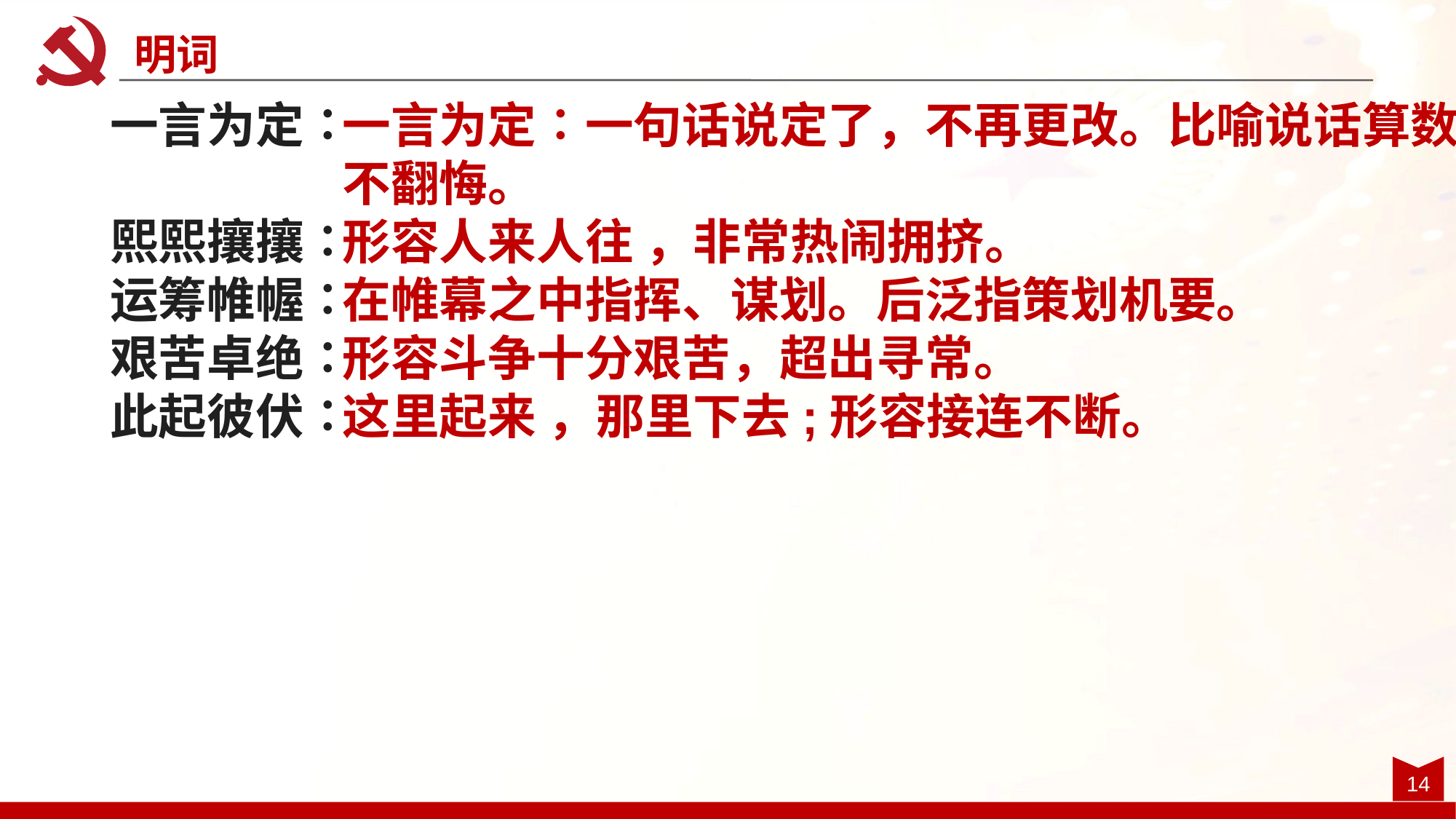

明词

一言为定∶

熙熙攘攘∶
运筹帷幄∶
艰苦卓绝∶
此起彼伏∶
一言为定∶一句话说定了，不再更改。比喻说话算数 ，决不翻悔。
形容人来人往 ，非常热闹拥挤。
在帷幕之中指挥、谋划。后泛指策划机要。
形容斗争十分艰苦，超出寻常。
这里起来 ，那里下去;形容接连不断。